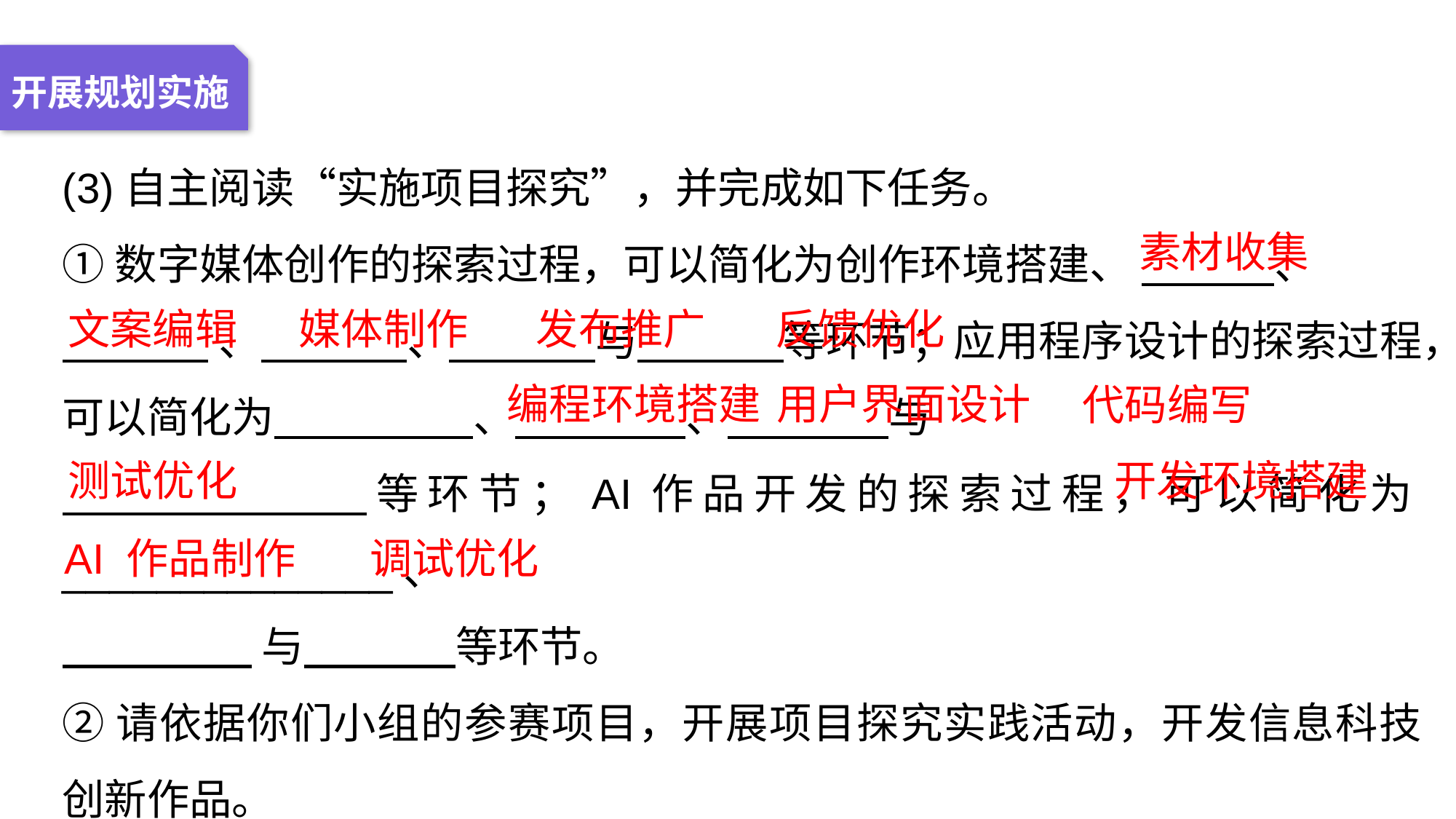

开展规划实施
(3)自主阅读“实施项目探究”，并完成如下任务。
①数字媒体创作的探索过程，可以简化为创作环境搭建、               、
               、               、               与               等环节；应用程序设计的探索过程，可以简化为                     、                  、                 与
                等环节；AI作品开发的探索过程，可以简化为______________、
                    与                等环节。
②请依据你们小组的参赛项目，开展项目探究实践活动，开发信息科技创新作品。
素材收集
媒体制作
发布推广
反馈优化
文案编辑
用户界面设计
编程环境搭建
代码编写
测试优化
开发环境搭建
AI 作品制作
调试优化